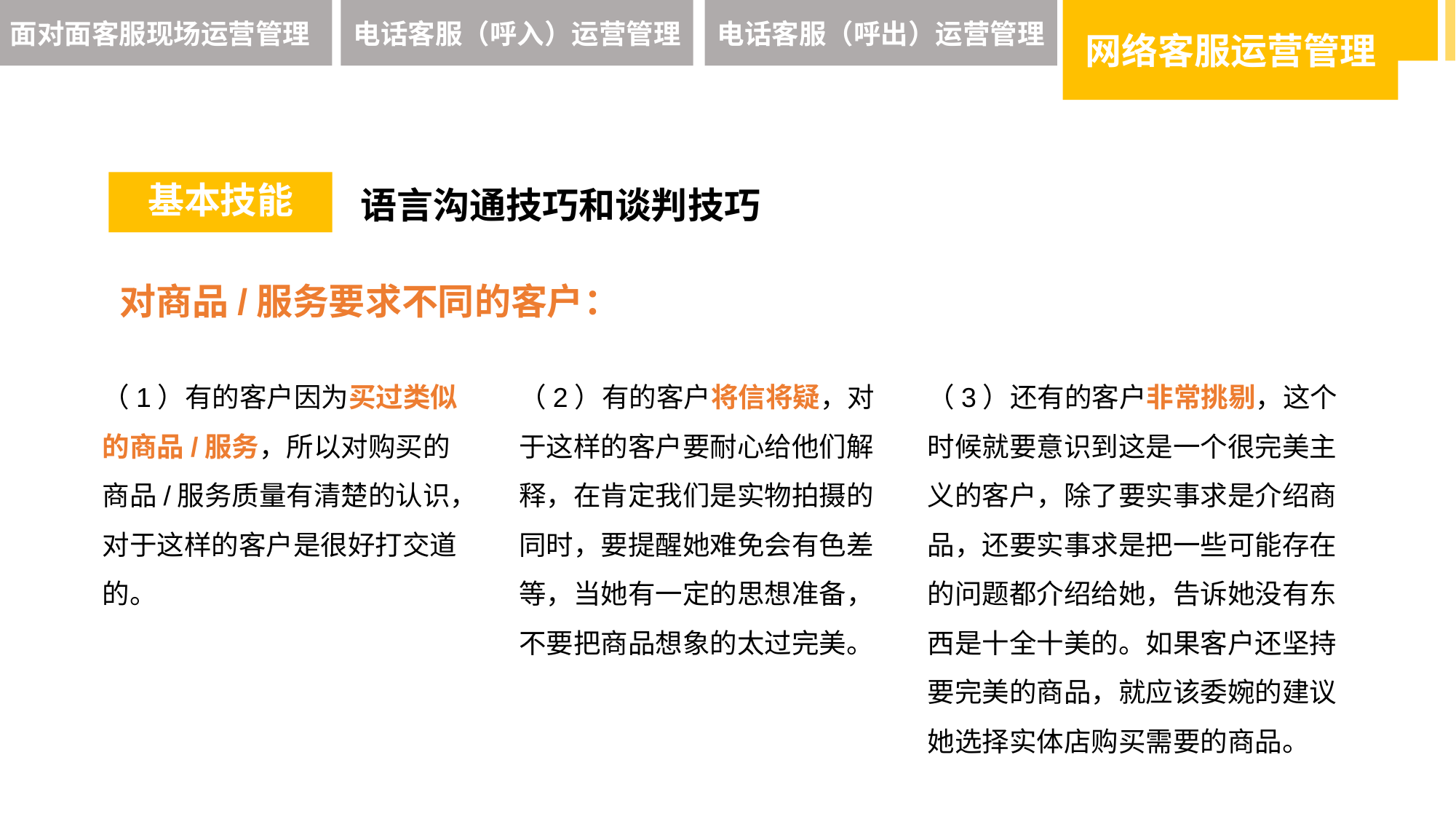

面对面客服现场运营管理
电话客服（呼入）运营管理
电话客服（呼出）运营管理
网络客服运营管理

基本技能
语言沟通技巧和谈判技巧
对商品/服务要求不同的客户：
（1）有的客户因为买过类似的商品/服务，所以对购买的商品/服务质量有清楚的认识，对于这样的客户是很好打交道的。
（2）有的客户将信将疑，对于这样的客户要耐心给他们解释，在肯定我们是实物拍摄的同时，要提醒她难免会有色差等，当她有一定的思想准备，不要把商品想象的太过完美。
（3）还有的客户非常挑剔，这个时候就要意识到这是一个很完美主义的客户，除了要实事求是介绍商品，还要实事求是把一些可能存在的问题都介绍给她，告诉她没有东西是十全十美的。如果客户还坚持要完美的商品，就应该委婉的建议她选择实体店购买需要的商品。